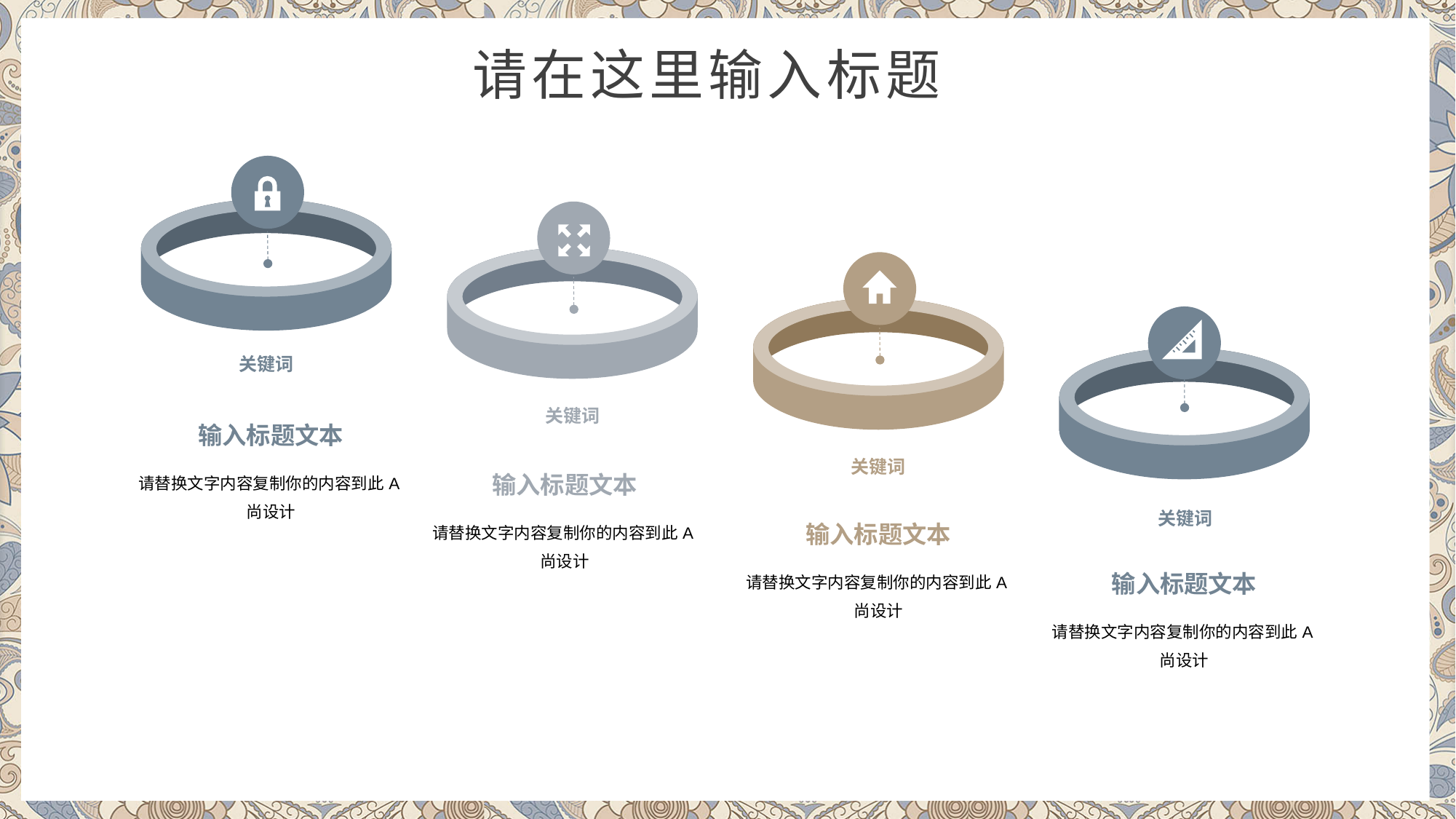

关键词
输入标题文本
请替换文字内容复制你的内容到此A尚设计

关键词
输入标题文本
请替换文字内容复制你的内容到此A尚设计

关键词
输入标题文本
请替换文字内容复制你的内容到此A尚设计

关键词
输入标题文本
请替换文字内容复制你的内容到此A尚设计